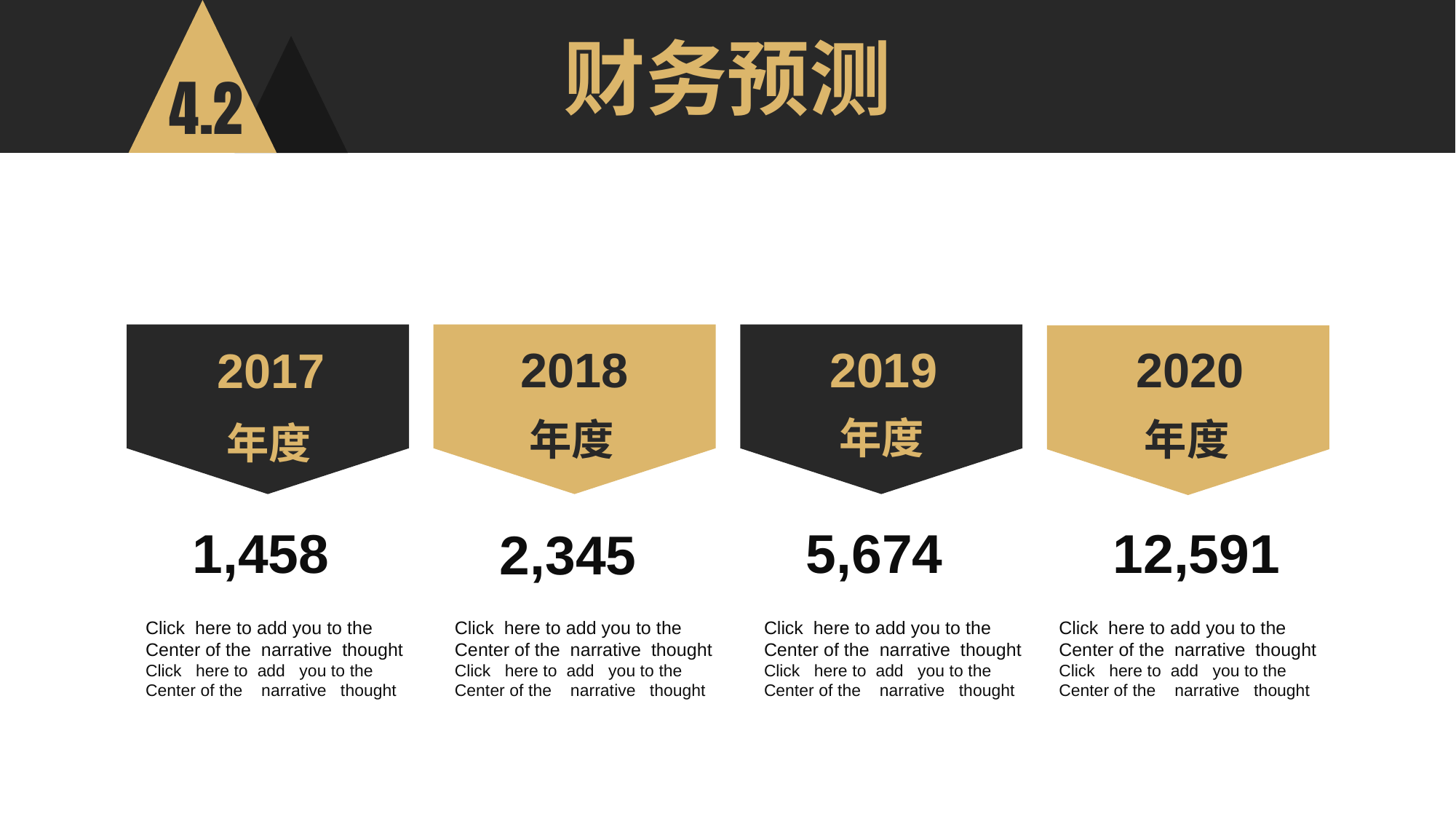

财务预测

4.2

2017

年度

2018
年度

2019
年度

2020
年度
1,458
5,674
12,591
2,345

Click  here to add you to the
Center of the  narrative  thought
Click   here to  add   you to the
Center of the    narrative   thought

Click  here to add you to the
Center of the  narrative  thought
Click   here to  add   you to the
Center of the    narrative   thought

Click  here to add you to the
Center of the  narrative  thought
Click   here to  add   you to the
Center of the    narrative   thought

Click  here to add you to the
Center of the  narrative  thought
Click   here to  add   you to the
Center of the    narrative   thought